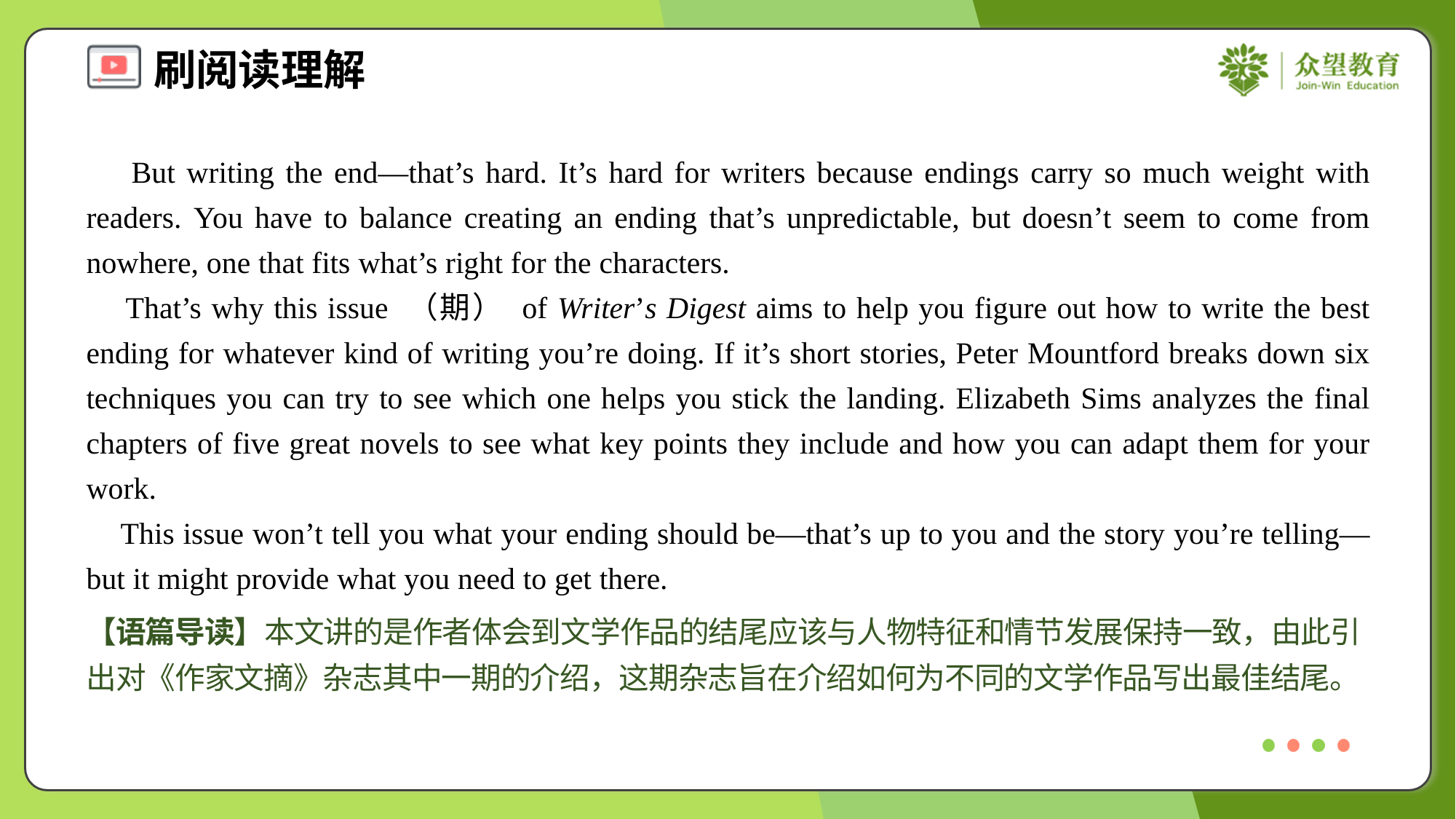

But writing the end—that’s hard. It’s hard for writers because endings carry so much weight with readers. You have to balance creating an ending that’s unpredictable, but doesn’t seem to come from nowhere, one that fits what’s right for the characters.
    That’s why this issue （期） of Writer’s Digest aims to help you figure out how to write the best ending for whatever kind of writing you’re doing. If it’s short stories, Peter Mountford breaks down six techniques you can try to see which one helps you stick the landing. Elizabeth Sims analyzes the final chapters of five great novels to see what key points they include and how you can adapt them for your work.
    This issue won’t tell you what your ending should be—that’s up to you and the story you’re telling—but it might provide what you need to get there.
【语篇导读】本文讲的是作者体会到文学作品的结尾应该与人物特征和情节发展保持一致，由此引出对《作家文摘》杂志其中一期的介绍，这期杂志旨在介绍如何为不同的文学作品写出最佳结尾。